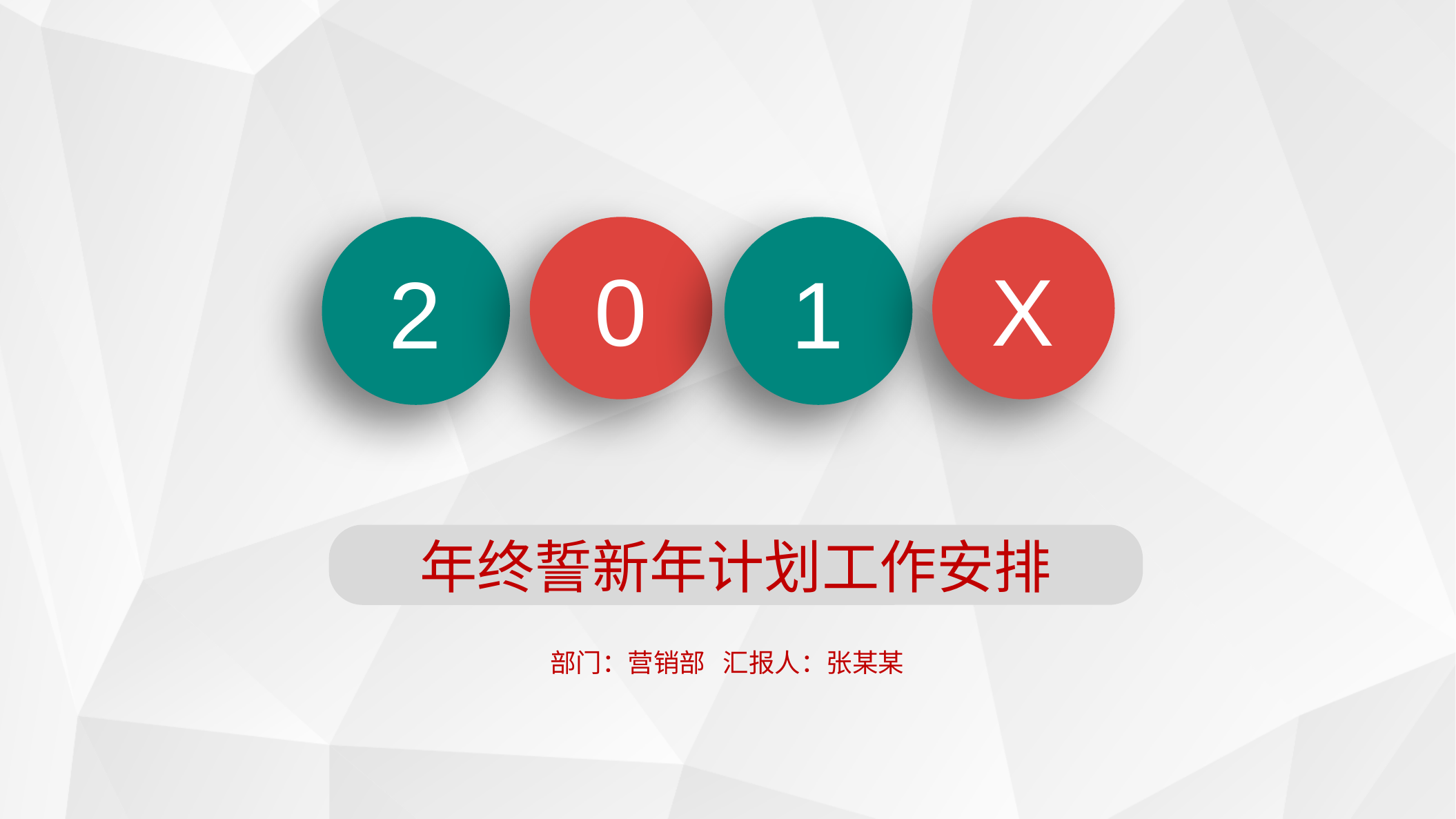

2

1

0

X

年终誓新年计划工作安排
部门：营销部   汇报人：张某某